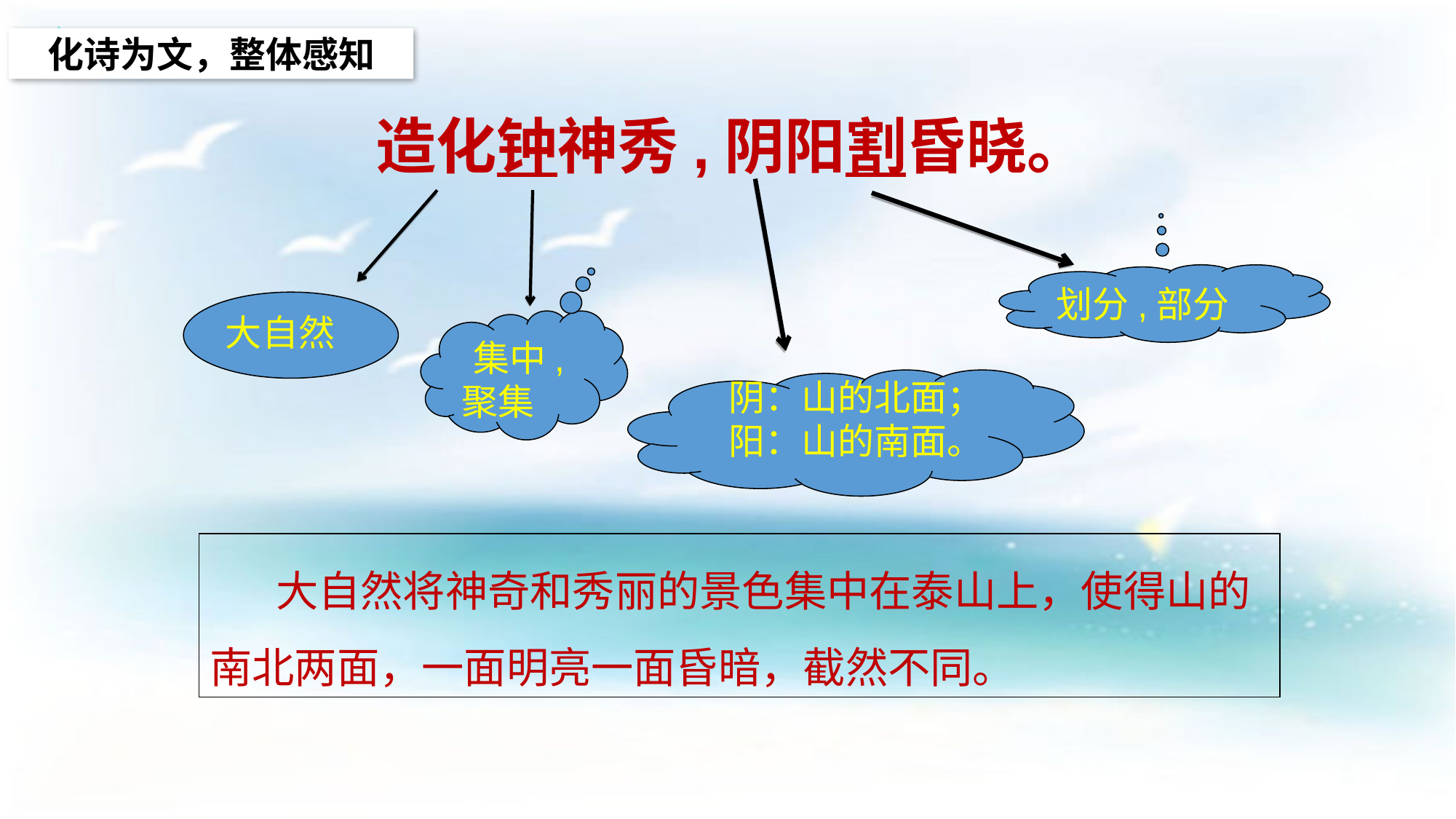

化诗为文，整体感知
# 造化钟神秀,阴阳割昏晓。
划分,部分
大自然
 集中,聚集
阴：山的北面；
阳：山的南面。
       大自然将神奇和秀丽的景色集中在泰山上，使得山的南北两面，一面明亮一面昏暗，截然不同。